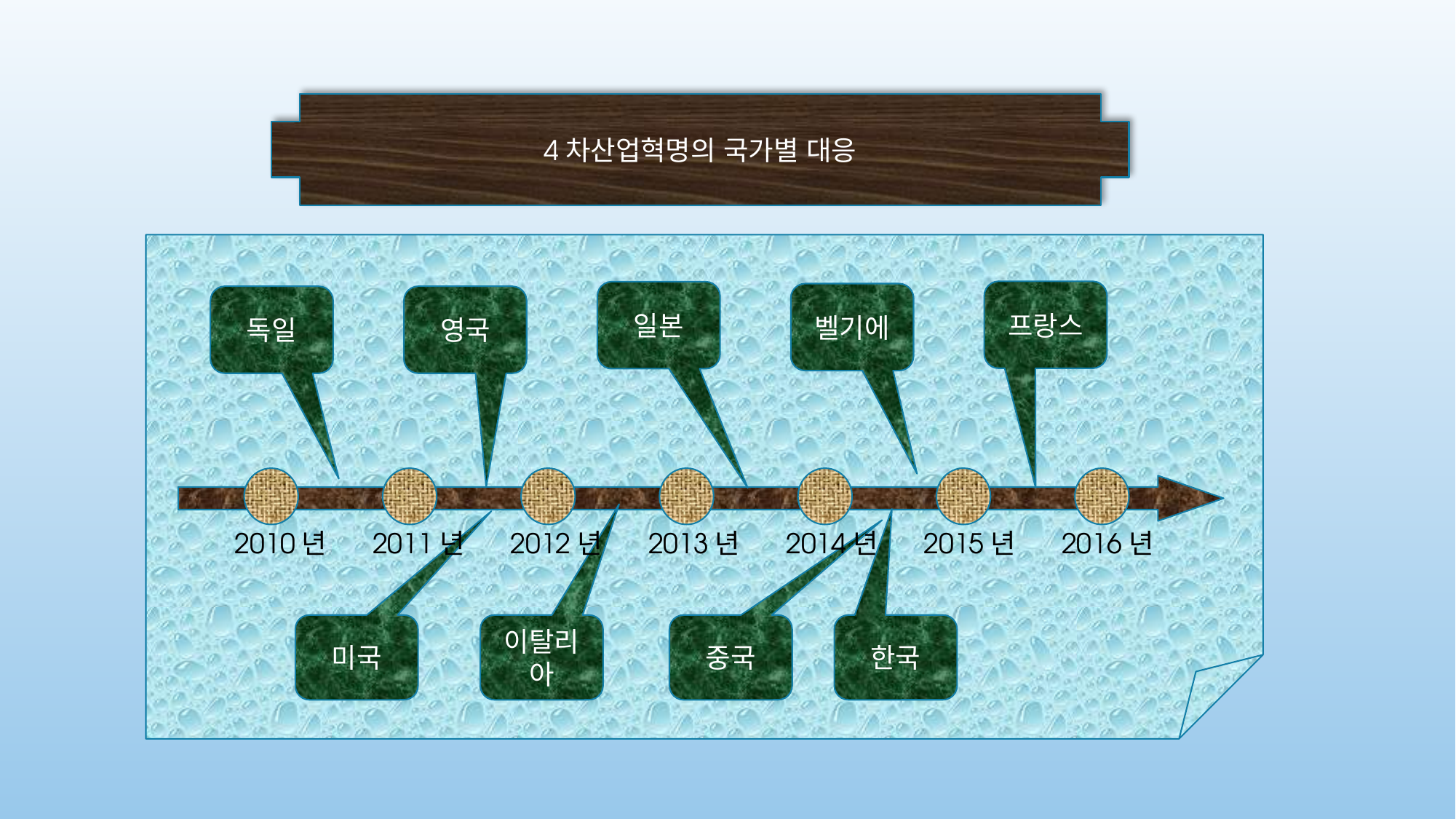

4차산업혁명의 국가별 대응

프랑스
일본
벨기에
독일
영국

2010년
2011년
2012년
2013년
2014년
2015년
2016년
미국
이탈리아
중국
한국
4